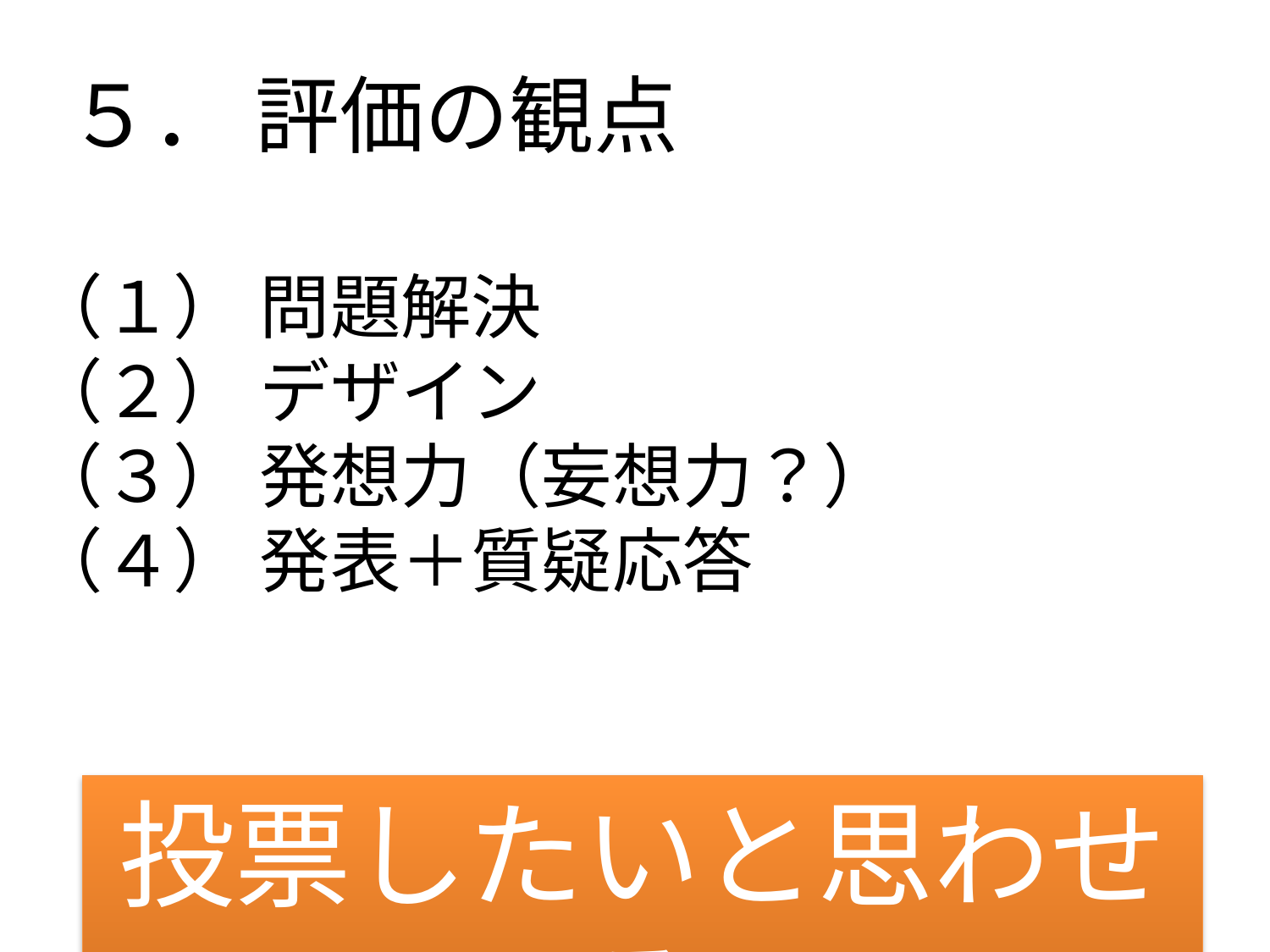

５． 評価の観点
（１） 問題解決
（２） デザイン
（３） 発想力（妄想力？）
（４） 発表＋質疑応答
投票したいと思わせる